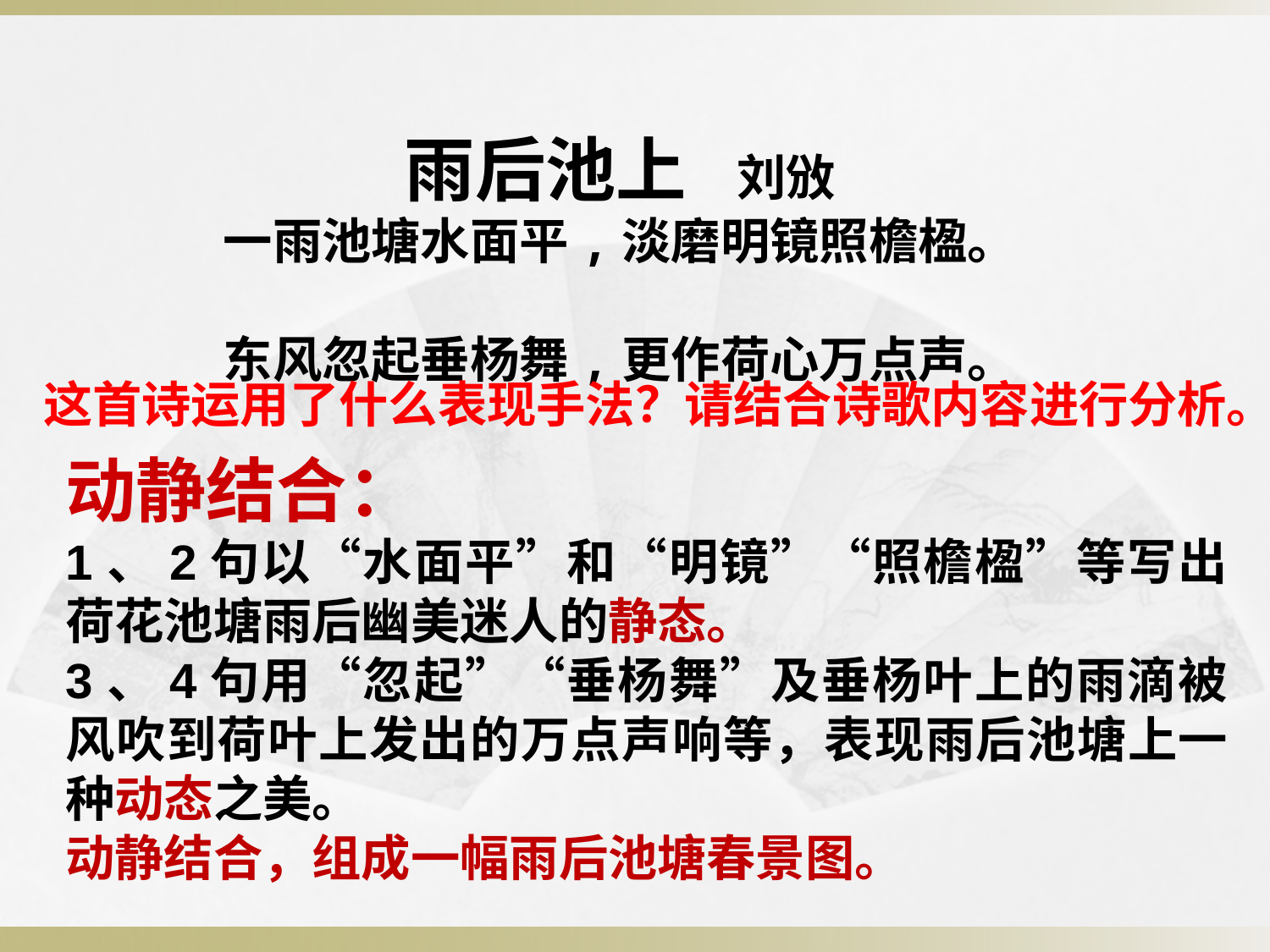

雨后池上    刘攽
一雨池塘水面平,淡磨明镜照檐楹。
东风忽起垂杨舞,更作荷心万点声。
这首诗运用了什么表现手法？请结合诗歌内容进行分析。
动静结合：
1、2句以“水面平”和“明镜”“照檐楹”等写出荷花池塘雨后幽美迷人的静态。
3、4句用“忽起”“垂杨舞”及垂杨叶上的雨滴被风吹到荷叶上发出的万点声响等，表现雨后池塘上一种动态之美。
动静结合，组成一幅雨后池塘春景图。